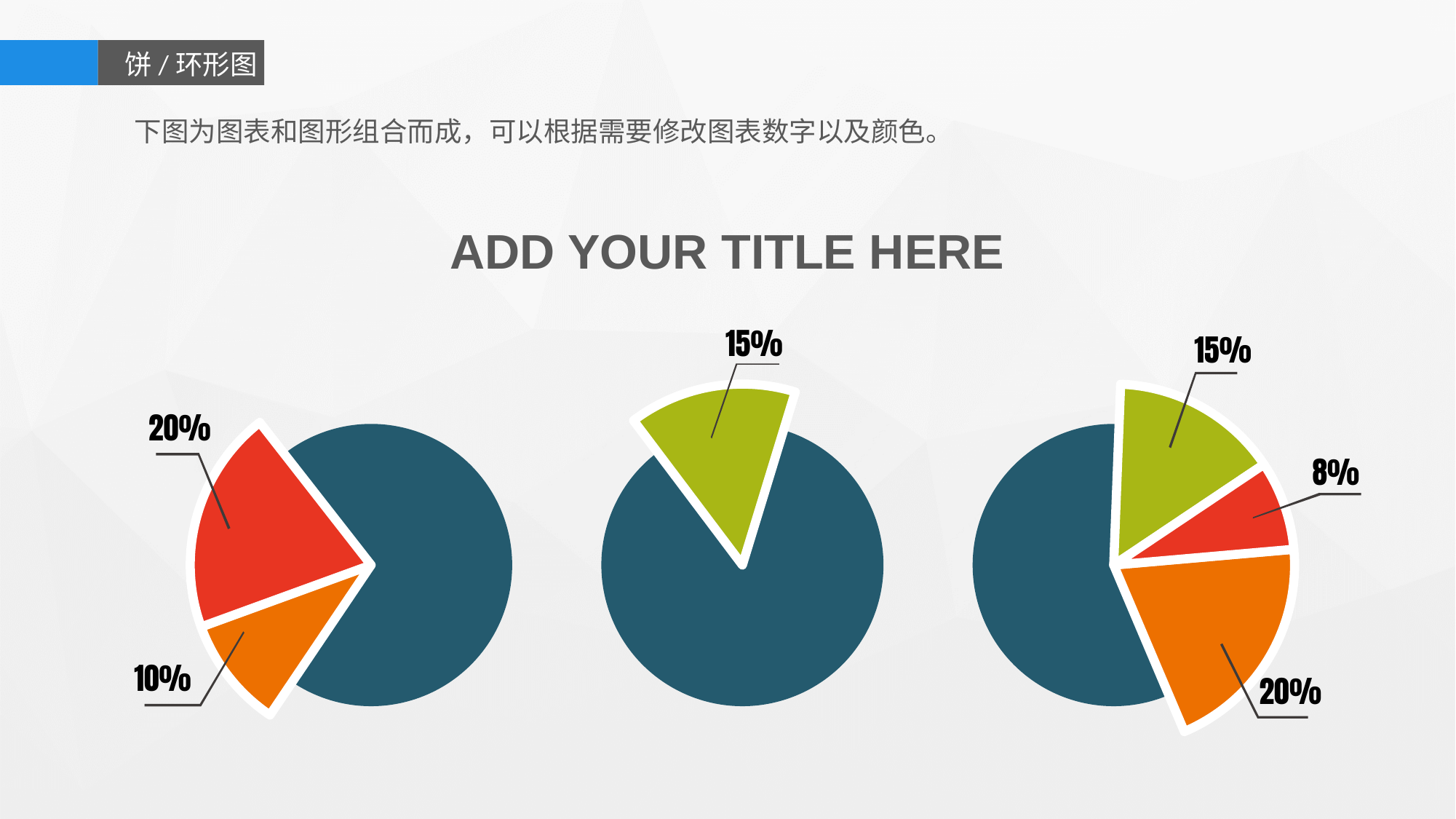

饼/环形图
下图为图表和图形组合而成，可以根据需要修改图表数字以及颜色。
ADD YOUR TITLE HERE
15%

### Chart

| Category | 销售额 |
|---|---|
| 第一季度 | 0.25 |
| 第二季度 | 0.4 |
| 第三季度 | 0.15 |
| 第四季度 | 0.2 |
15%

### Chart

| Category | 销售额 |
|---|---|
| 第一季度 | 0.2 |
| 第二季度 | 0.57 |
| 第三季度 | 0.15 |
| 第四季度 | 0.08 |
8%

20%

### Chart

| Category | 销售额 |
|---|---|
| 第一季度 | 0.25 |
| 第二季度 | 0.45 |
| 第三季度 | 0.1 |
| 第四季度 | 0.2 |
20%

10%